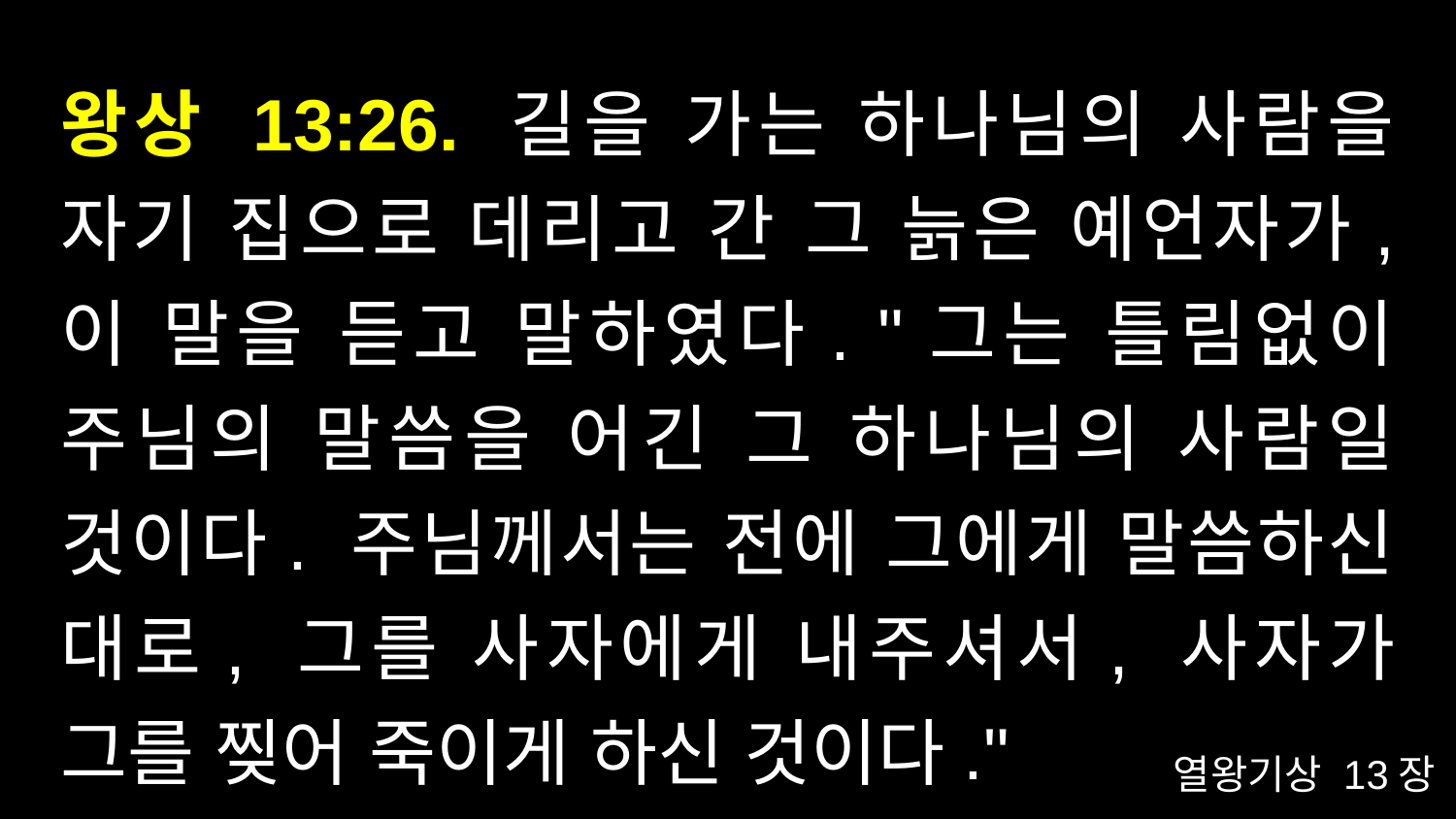

# 왕상 13:26. 길을 가는 하나님의 사람을 자기 집으로 데리고 간 그 늙은 예언자가, 이 말을 듣고 말하였다. "그는 틀림없이 주님의 말씀을 어긴 그 하나님의 사람일 것이다. 주님께서는 전에 그에게 말씀하신 대로, 그를 사자에게 내주셔서, 사자가 그를 찢어 죽이게 하신 것이다."
열왕기상 13장